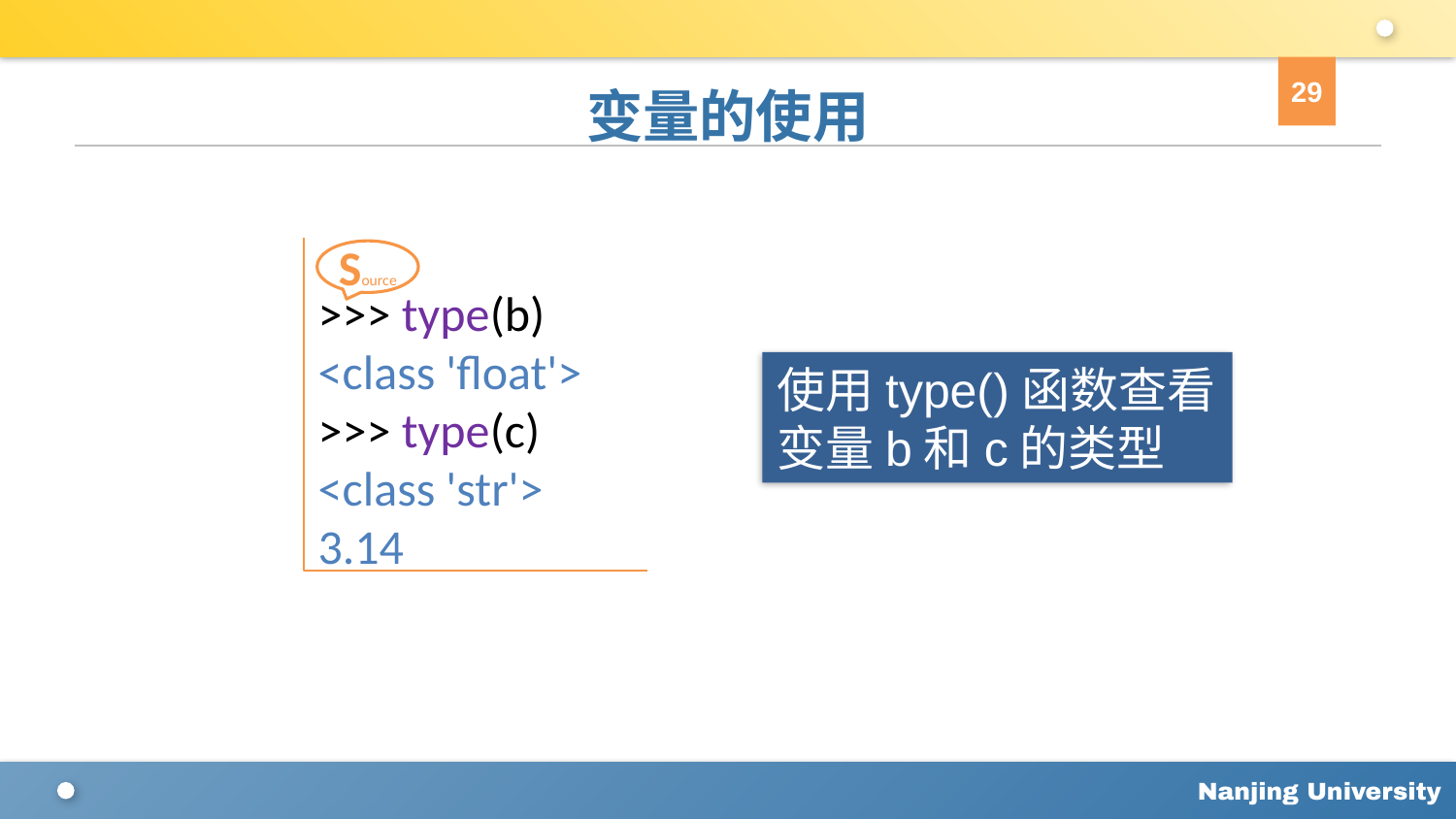

29
# 变量的使用

>>> type(b)
<class 'float'>
>>> type(c)
<class 'str'>
3.14

Source
使用type()函数查看变量b和c的类型